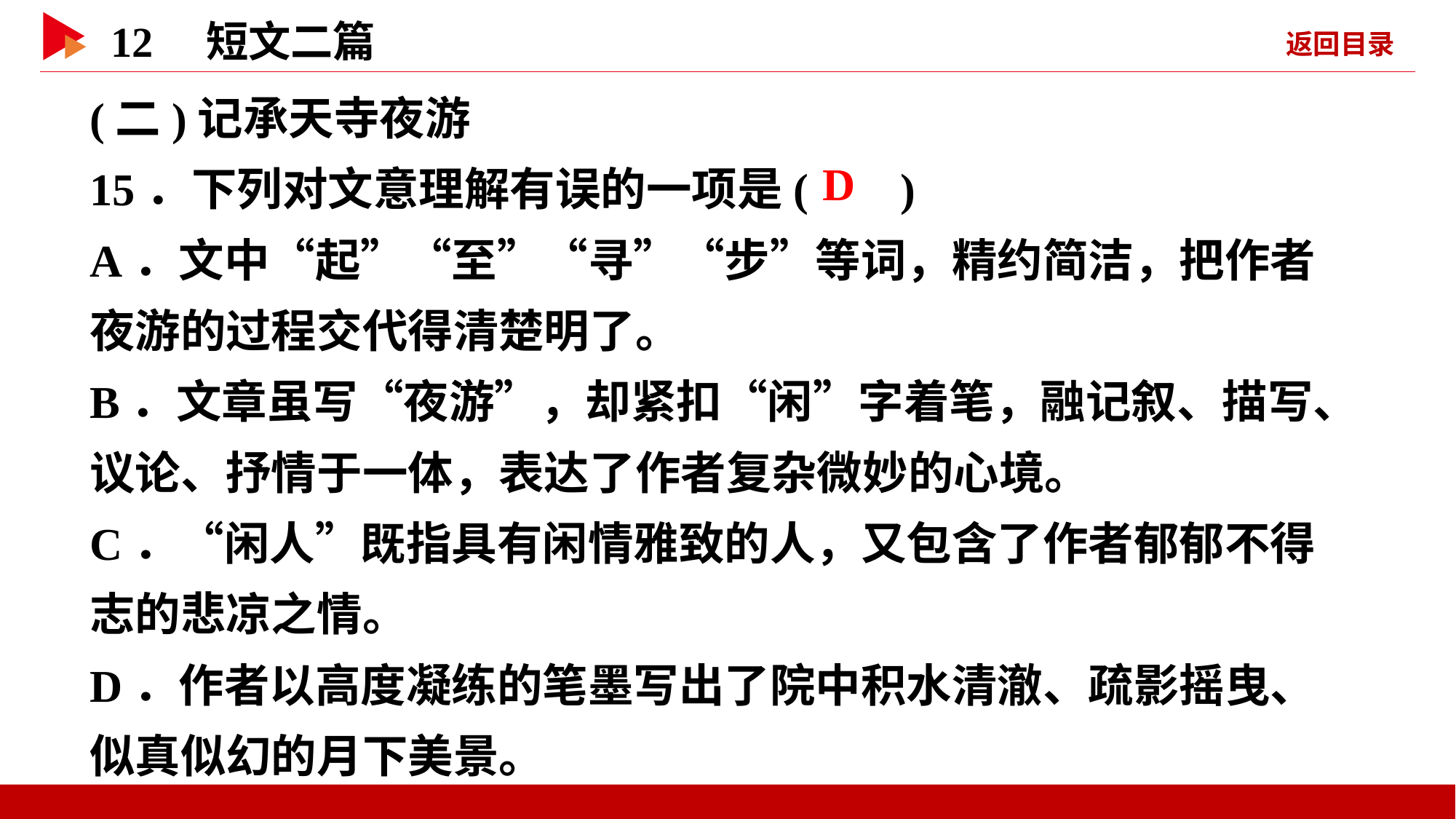

(二)记承天寺夜游
15．下列对文意理解有误的一项是(        )
A．文中“起”“至”“寻”“步”等词，精约简洁，把作者夜游的过程交代得清楚明了。
B．文章虽写“夜游”，却紧扣“闲”字着笔，融记叙、描写、议论、抒情于一体，表达了作者复杂微妙的心境。
C．“闲人”既指具有闲情雅致的人，又包含了作者郁郁不得志的悲凉之情。
D．作者以高度凝练的笔墨写出了院中积水清澈、疏影摇曳、似真似幻的月下美景。
   D